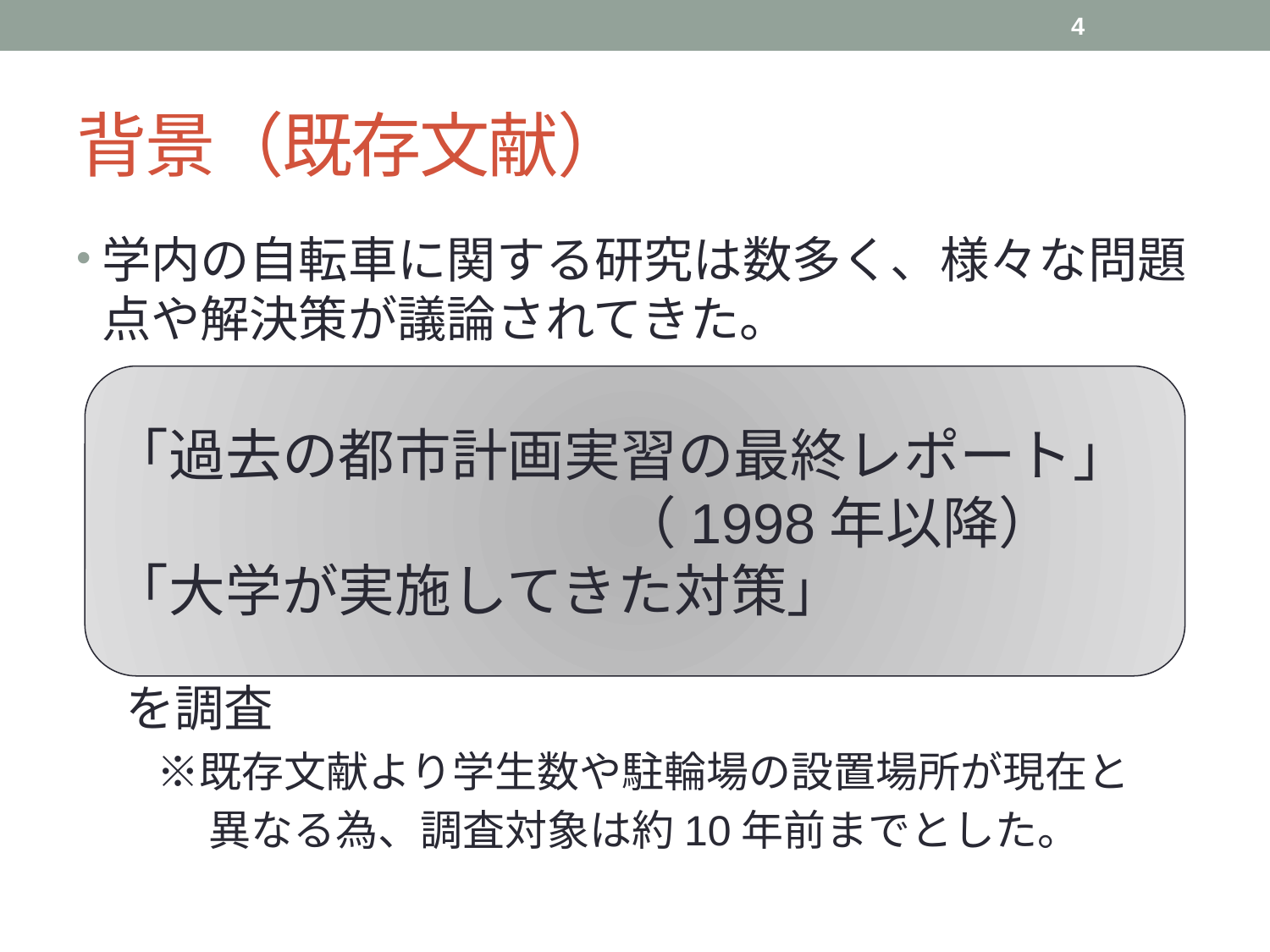

4
# 背景（既存文献）
学内の自転車に関する研究は数多く、様々な問題点や解決策が議論されてきた。

　を調査
　※既存文献より学生数や駐輪場の設置場所が現在と
　　 異なる為、調査対象は約10年前までとした。
「過去の都市計画実習の最終レポート」
				（1998年以降）
「大学が実施してきた対策」